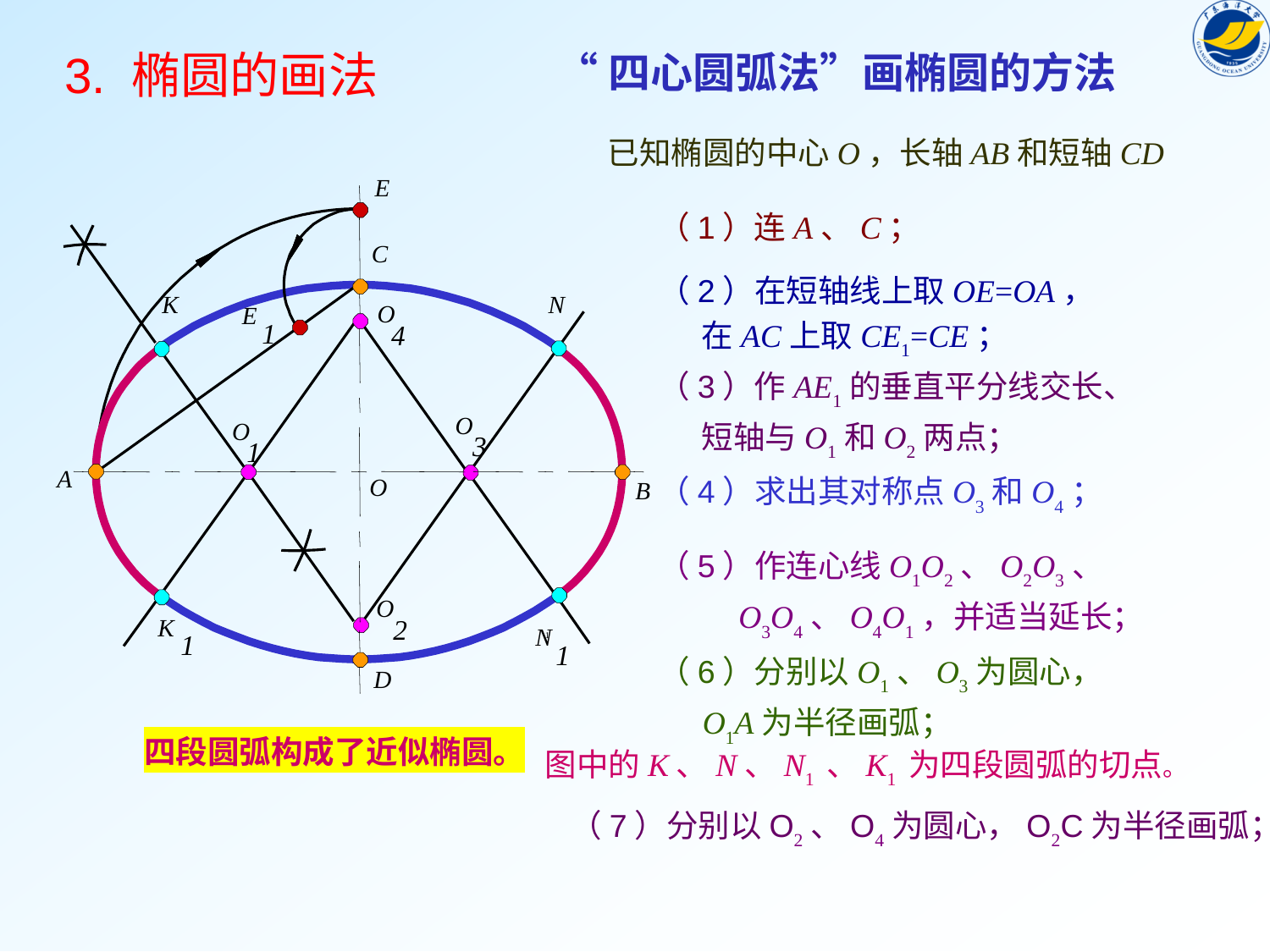

3. 椭圆的画法
“四心圆弧法”画椭圆的方法
已知椭圆的中心O，长轴AB和短轴CD
E

C
A

O
B
D

（1）连A、C；

E
1

N

（2）在短轴线上取OE=OA，
     在AC上取CE1=CE；

K

O

4

（3）作AE1的垂直平分线交长、
     短轴与O1和O2两点；
O

3

O

1
（4）求出其对称点O3和O4；

（5）作连心线O1O2、O2O3、
          O3O4、O4O1，并适当延长；

N
1
1

K
1
O
2

（6）分别以O1、O3为圆心，
     O1A为半径画弧；

四段圆弧构成了近似椭圆。
图中的K、N、N1 、K1 为四段圆弧的切点。
（7）分别以O2、O4为圆心，O2C为半径画弧；